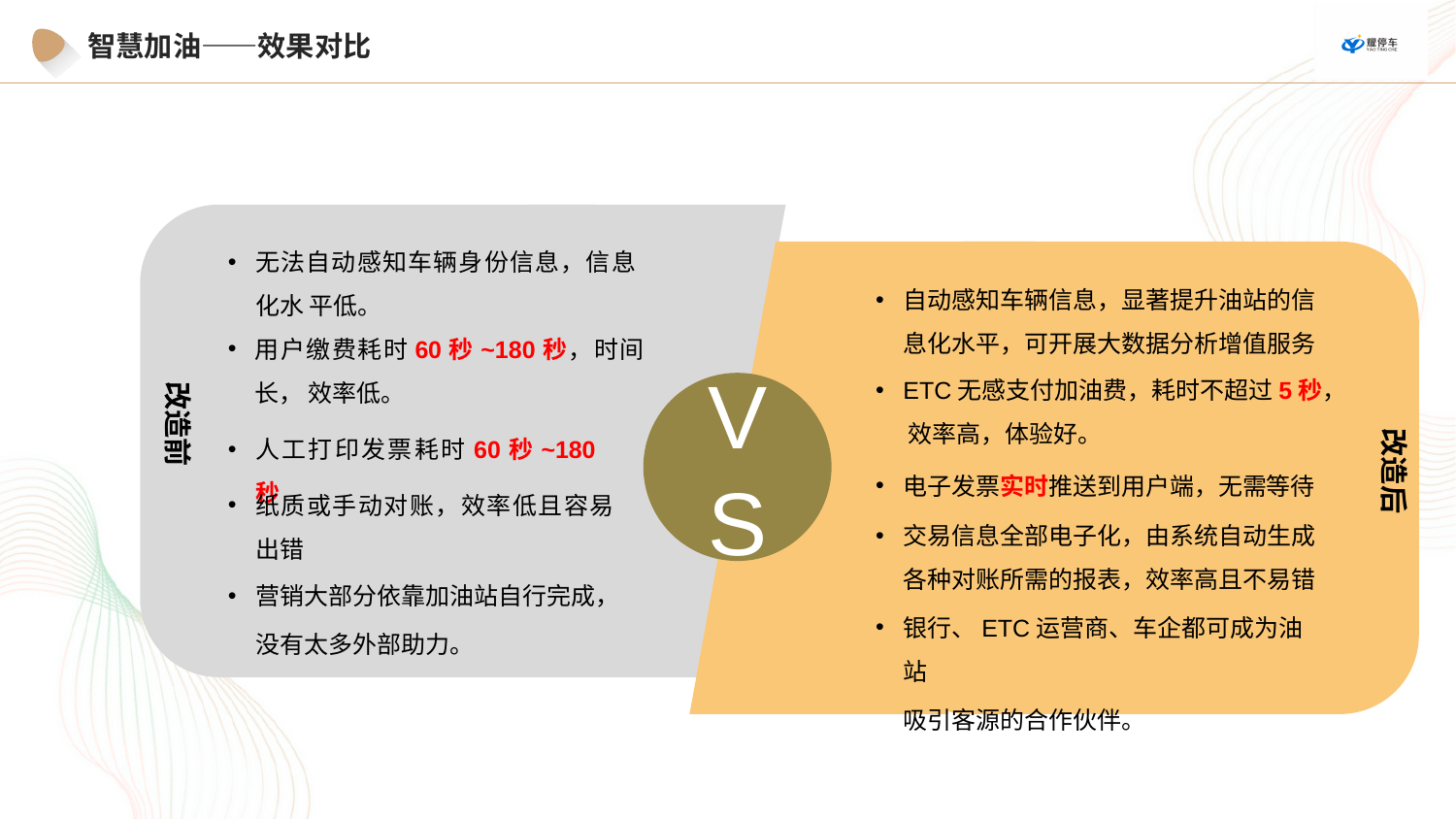

智慧加油——效果对比

无法自动感知车辆身份信息，信息化水 平低。
自动感知车辆信息，显著提升油站的信 息化水平，可开展大数据分析增值服务
用户缴费耗时60秒~180秒，时间长， 效率低。
ETC无感支付加油费，耗时不超过5秒， 效率高，体验好。
改造前
VS
改造后
人工打印发票耗时60秒~180秒
电子发票实时推送到用户端，无需等待
纸质或手动对账，效率低且容易出错
交易信息全部电子化，由系统自动生成 各种对账所需的报表，效率高且不易错
营销大部分依靠加油站自行完成，
没有太多外部助力。
银行、ETC运营商、车企都可成为油站
吸引客源的合作伙伴。